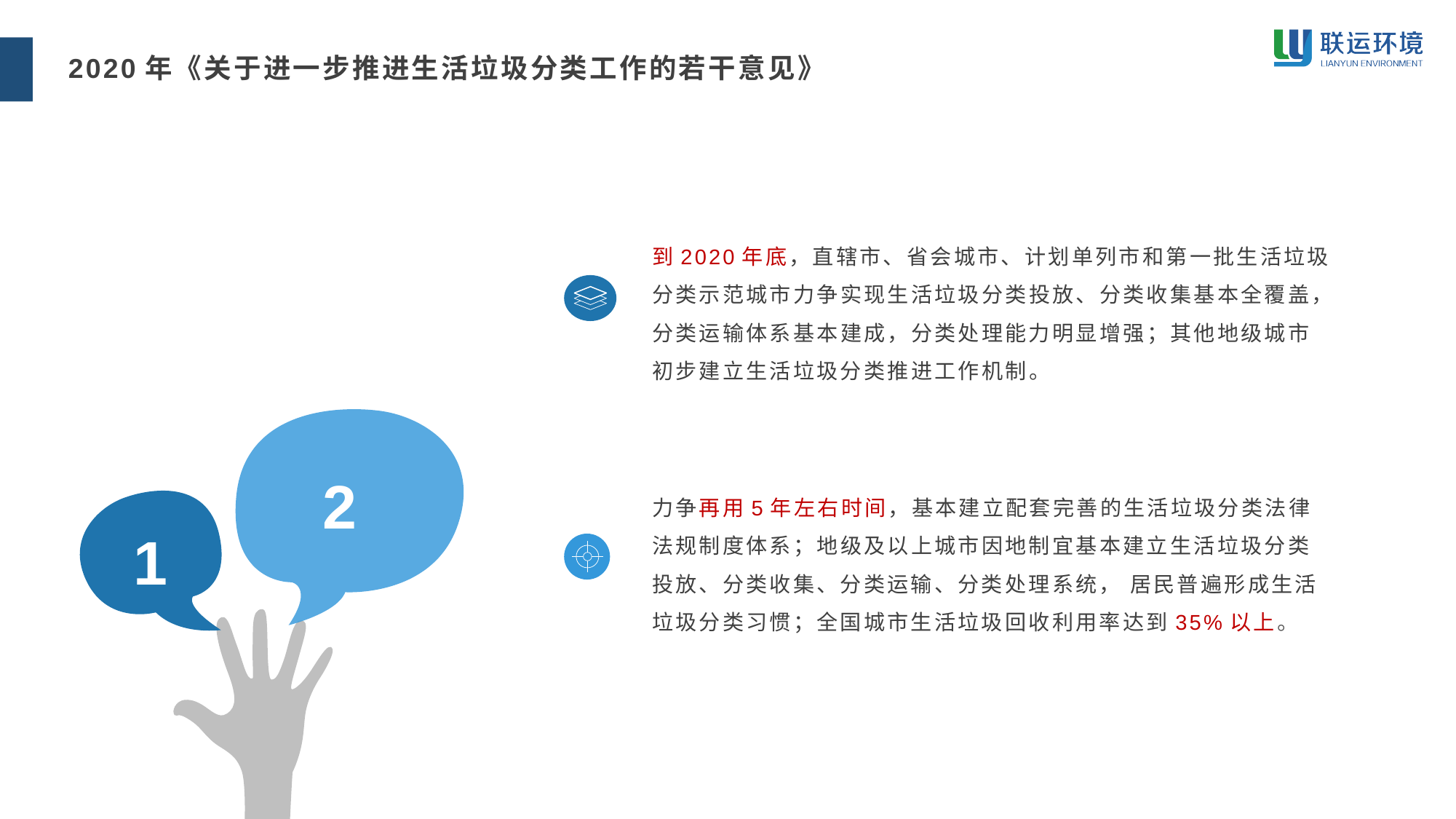

2020年《关于进一步推进生活垃圾分类工作的若干意见》
到2020年底，直辖市、省会城市、计划单列市和第一批生活垃圾分类示范城市力争实现生活垃圾分类投放、分类收集基本全覆盖，分类运输体系基本建成，分类处理能力明显增强；其他地级城市初步建立生活垃圾分类推进工作机制。

2

1

力争再用5年左右时间，基本建立配套完善的生活垃圾分类法律法规制度体系；地级及以上城市因地制宜基本建立生活垃圾分类投放、分类收集、分类运输、分类处理系统， 居民普遍形成生活垃圾分类习惯；全国城市生活垃圾回收利用率达到35%以上。